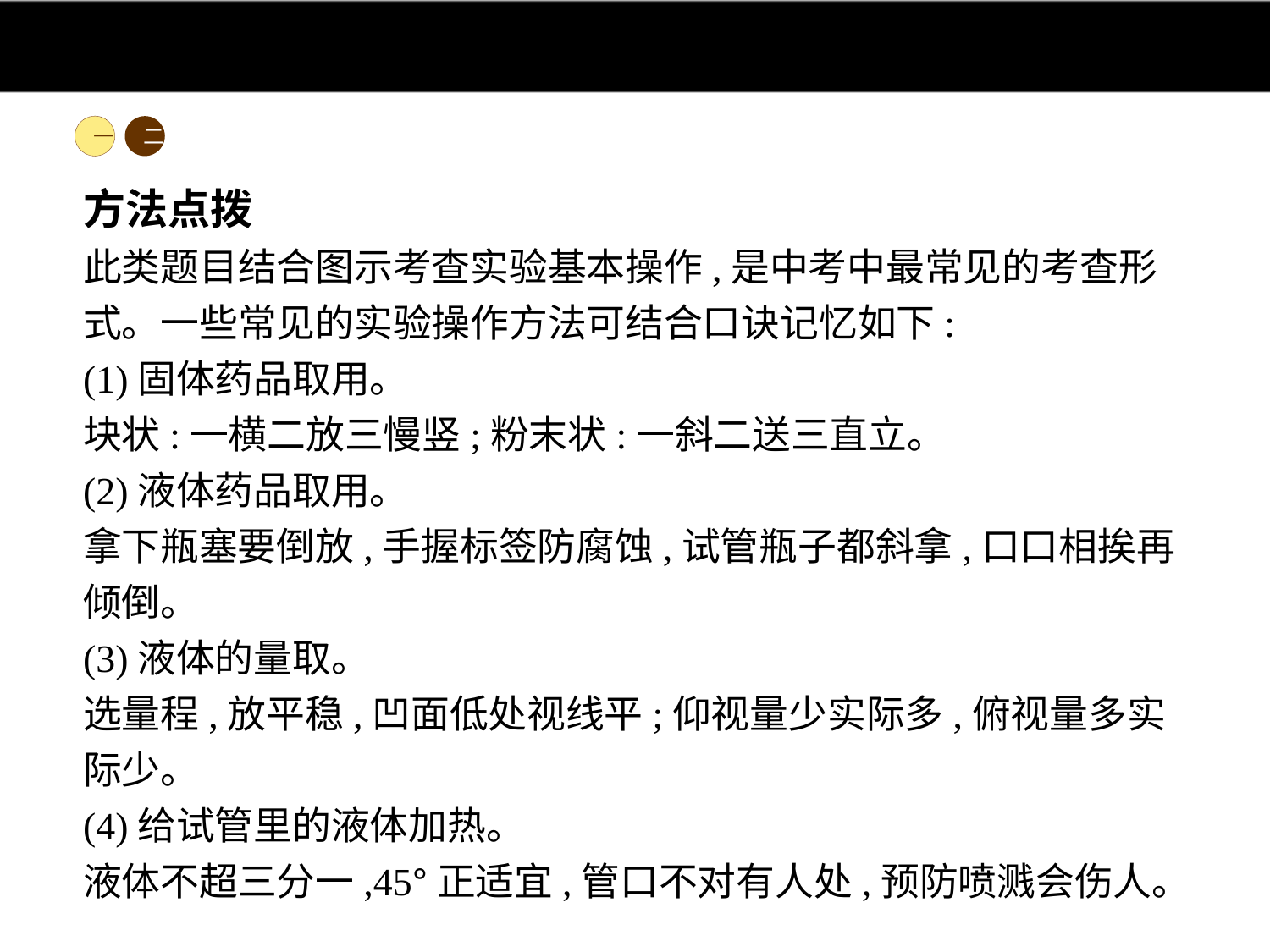

一
二
方法点拨
此类题目结合图示考查实验基本操作,是中考中最常见的考查形式。一些常见的实验操作方法可结合口诀记忆如下:
(1)固体药品取用。
块状:一横二放三慢竖;粉末状:一斜二送三直立。
(2)液体药品取用。
拿下瓶塞要倒放,手握标签防腐蚀,试管瓶子都斜拿,口口相挨再倾倒。
(3)液体的量取。
选量程,放平稳,凹面低处视线平;仰视量少实际多,俯视量多实际少。
(4)给试管里的液体加热。
液体不超三分一,45°正适宜,管口不对有人处,预防喷溅会伤人。